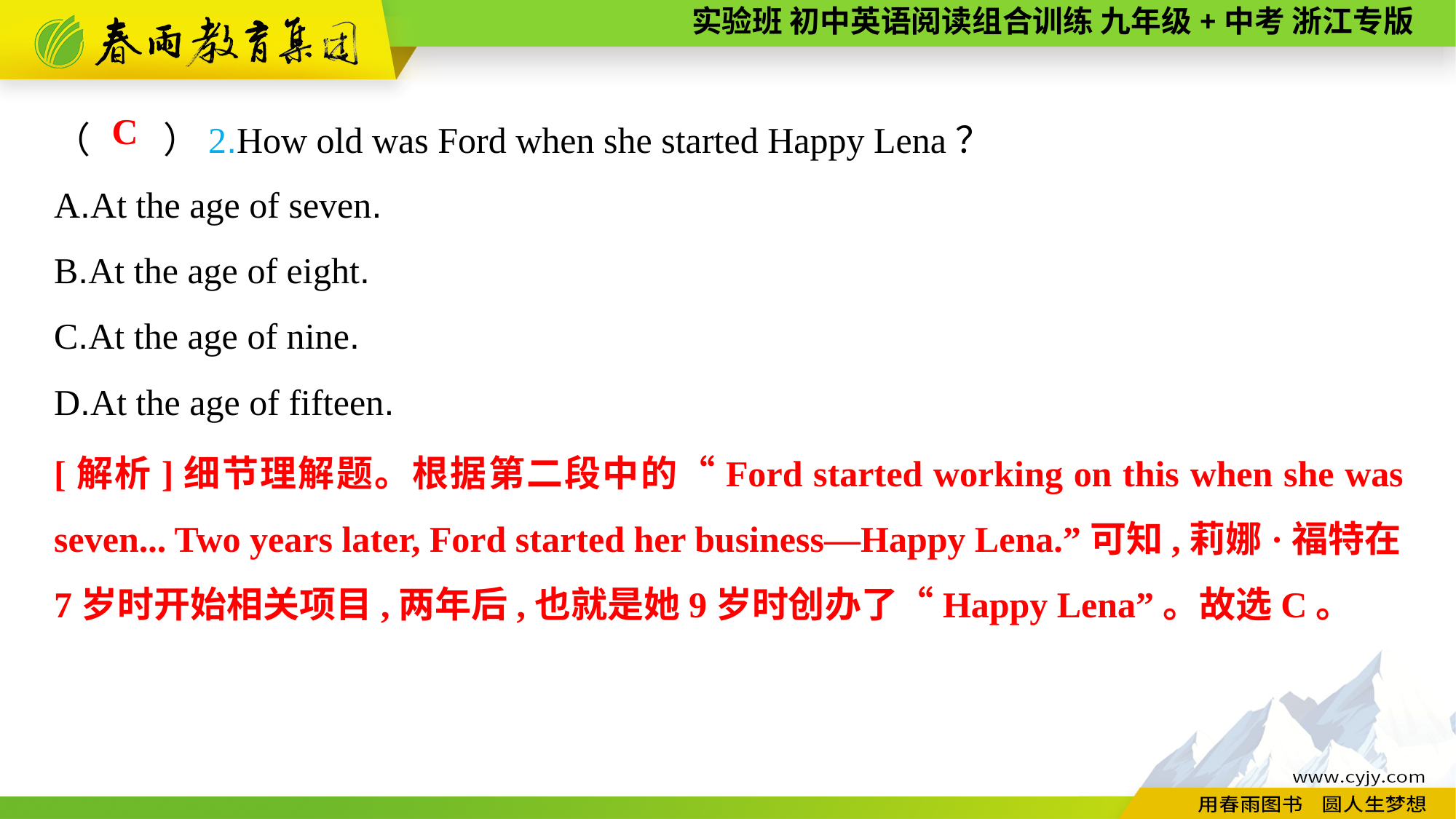

（　　）2.How old was Ford when she started Happy Lena？
A.At the age of seven.
B.At the age of eight.
C.At the age of nine.
D.At the age of fifteen.
C
[解析]细节理解题。根据第二段中的“Ford started working on this when she was seven... Two years later, Ford started her business—Happy Lena.”可知,莉娜·福特在7岁时开始相关项目,两年后,也就是她9岁时创办了“Happy Lena”。故选C。